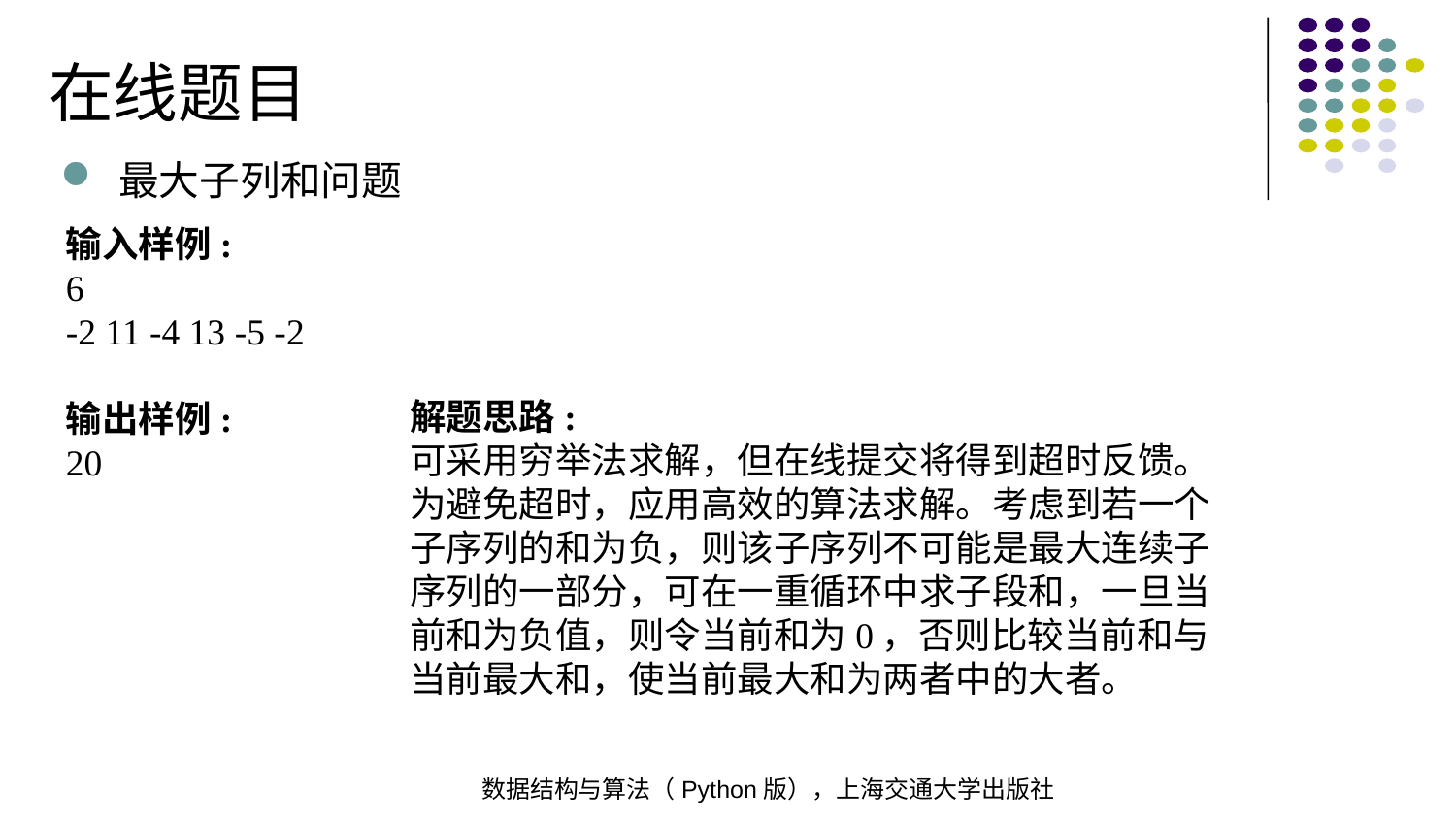

在线题目
最大子列和问题
输入样例:
6
-2 11 -4 13 -5 -2

输出样例:
20
解题思路:
可采用穷举法求解，但在线提交将得到超时反馈。
为避免超时，应用高效的算法求解。考虑到若一个子序列的和为负，则该子序列不可能是最大连续子序列的一部分，可在一重循环中求子段和，一旦当前和为负值，则令当前和为0，否则比较当前和与当前最大和，使当前最大和为两者中的大者。